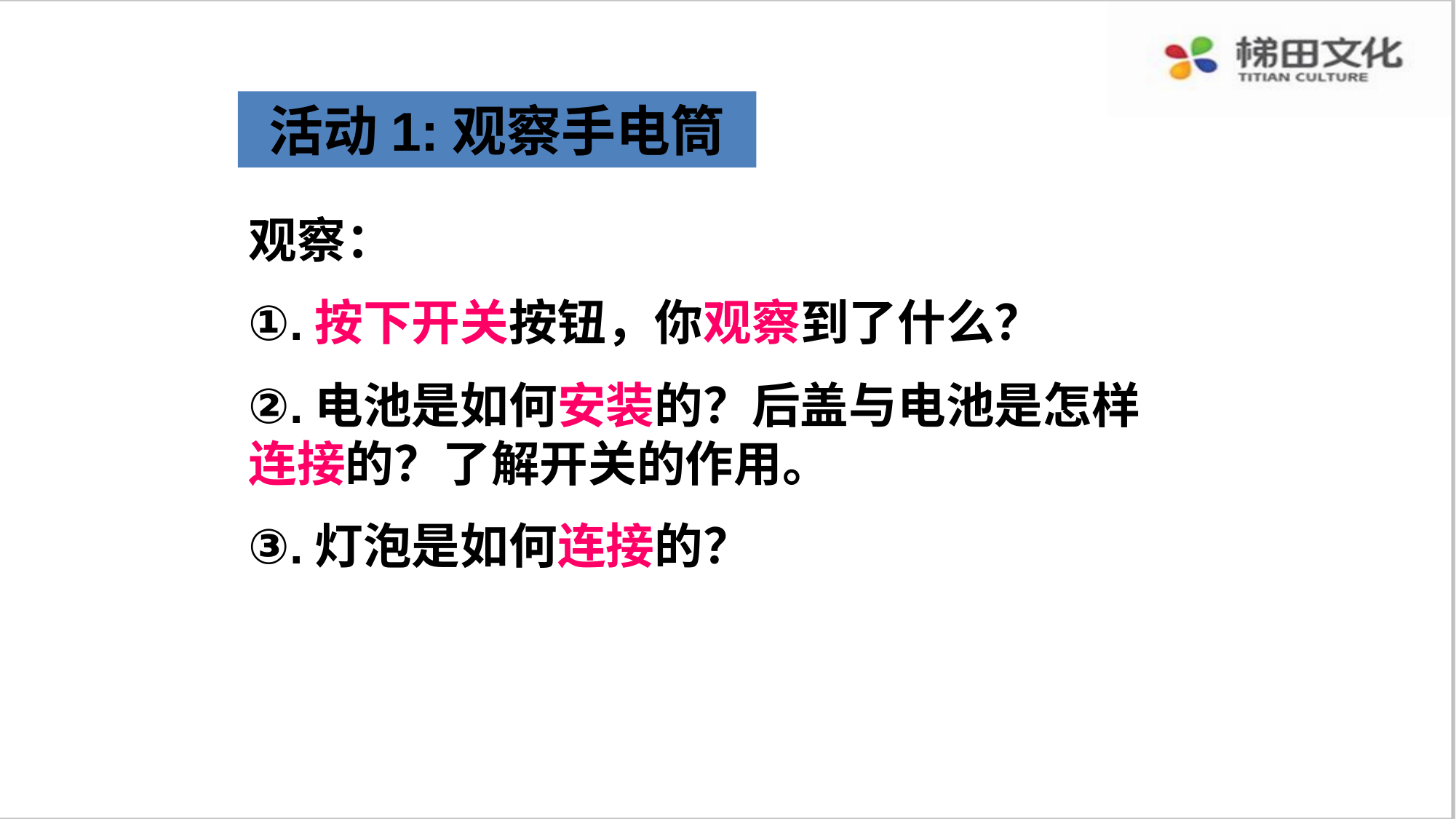

活动1:观察手电筒
观察：
①.按下开关按钮，你观察到了什么？
②.电池是如何安装的？后盖与电池是怎样连接的？了解开关的作用。
③.灯泡是如何连接的？